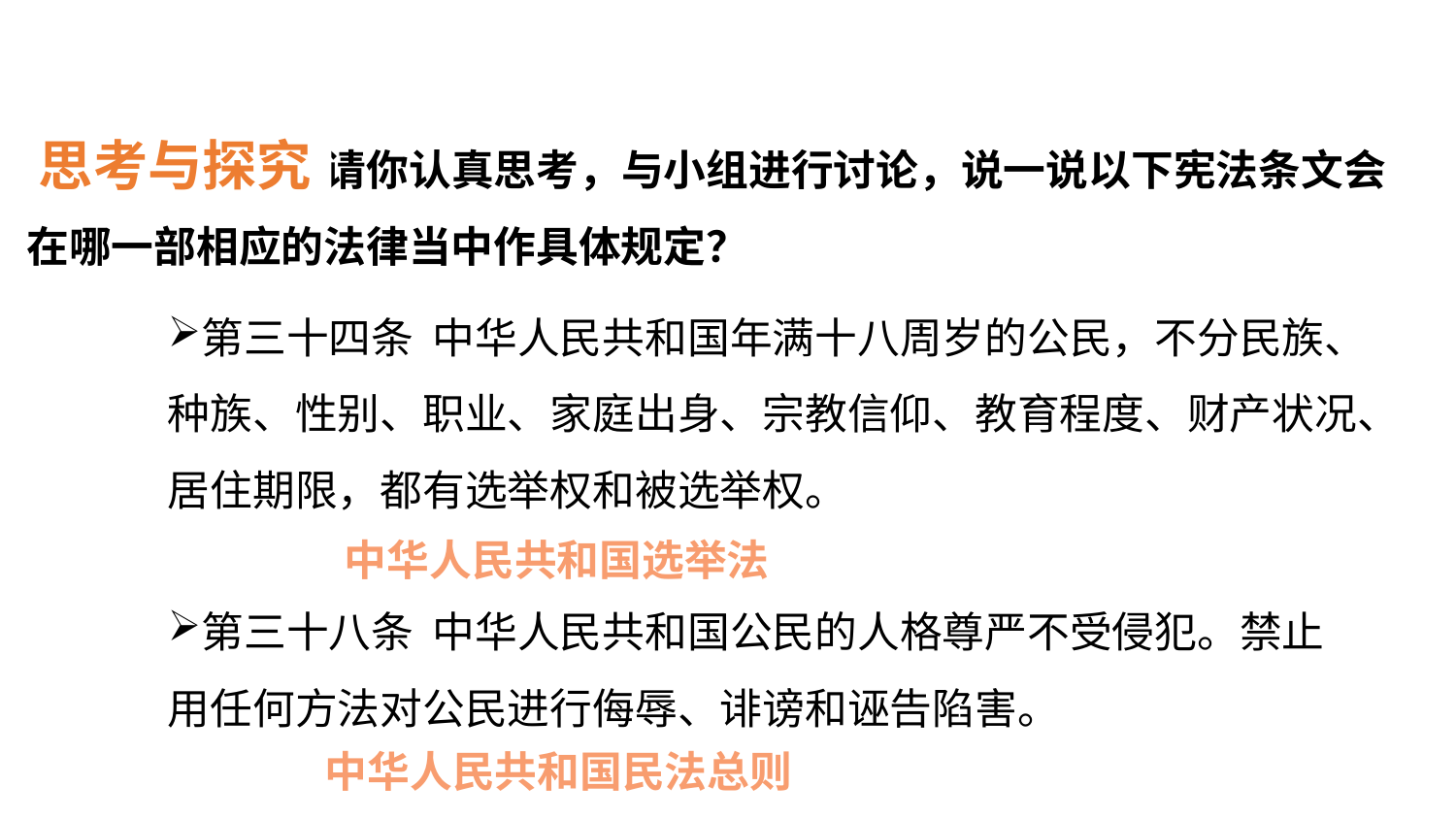

宪法具有最高法律效力
                        请你认真思考，与小组进行讨论，说一说以下宪法条文会在哪一部相应的法律当中作具体规定？
思考与探究
第三十四条  中华人民共和国年满十八周岁的公民，不分民族、种族、性别、职业、家庭出身、宗教信仰、教育程度、财产状况、居住期限，都有选举权和被选举权。

第三十八条  中华人民共和国公民的人格尊严不受侵犯。禁止用任何方法对公民进行侮辱、诽谤和诬告陷害。
中华人民共和国选举法
中华人民共和国民法总则